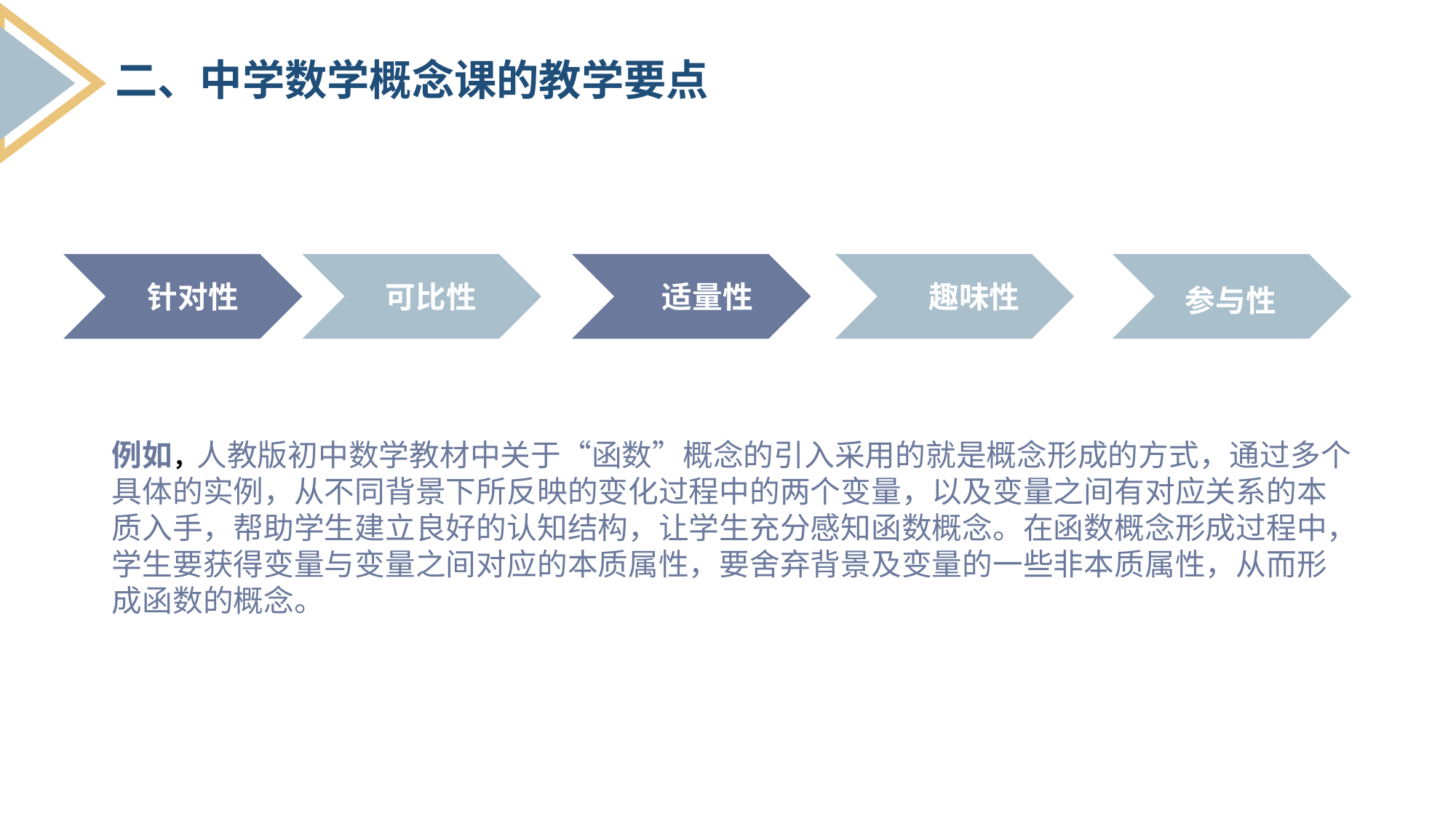

二、中学数学概念课的教学要点

可比性
适量性
趣味性
针对性
参与性
例如，人教版初中数学教材中关于“函数”概念的引入采用的就是概念形成的方式，通过多个具体的实例，从不同背景下所反映的变化过程中的两个变量，以及变量之间有对应关系的本质入手，帮助学生建立良好的认知结构，让学生充分感知函数概念。在函数概念形成过程中，学生要获得变量与变量之间对应的本质属性，要舍弃背景及变量的一些非本质属性，从而形成函数的概念。